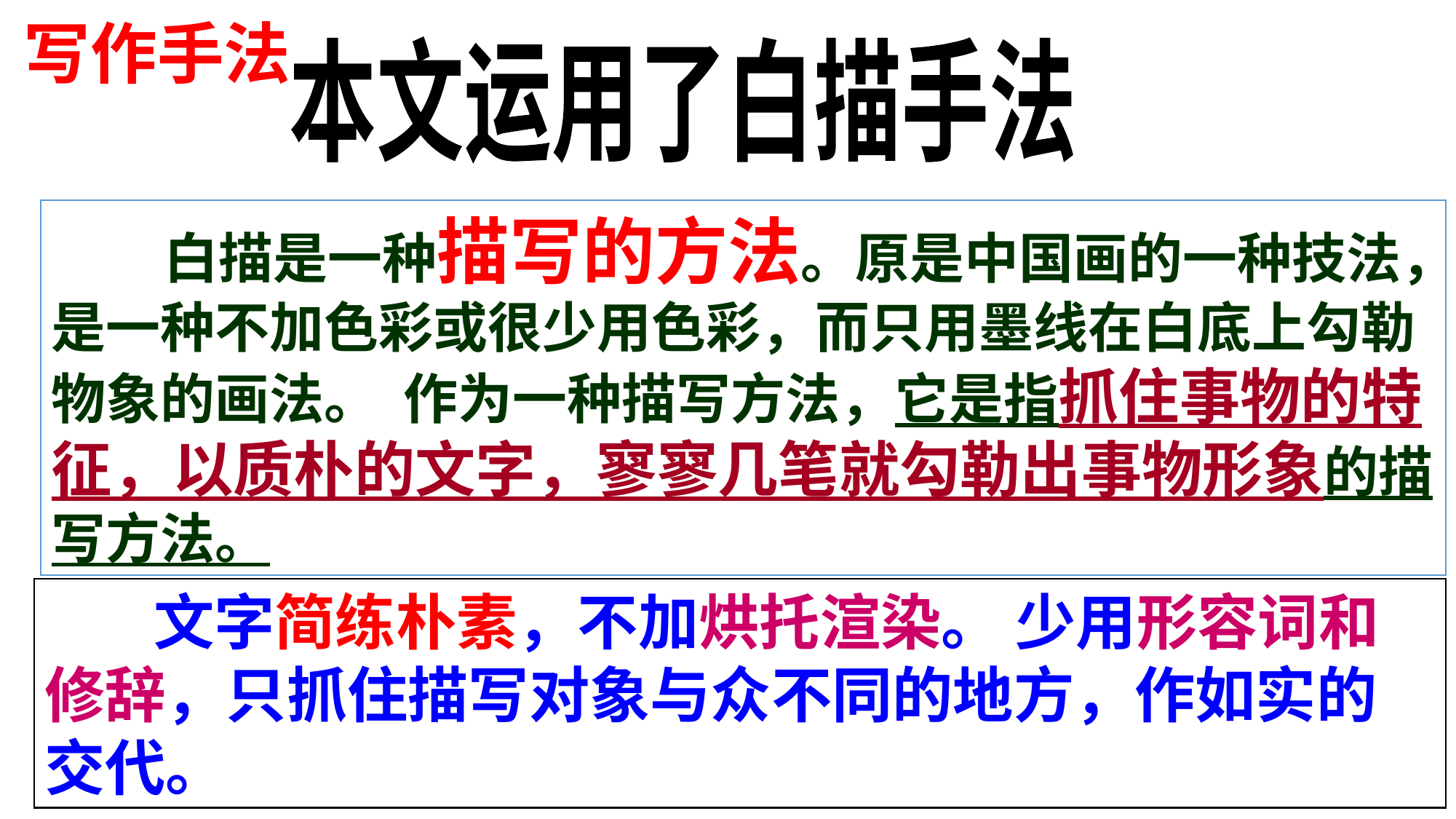

写作手法
本文运用了白描手法
              白描是一种描写的方法。原是中国画的一种技法，是一种不加色彩或很少用色彩，而只用墨线在白底上勾勒物象的画法。  作为一种描写方法，它是指抓住事物的特征，以质朴的文字，寥寥几笔就勾勒出事物形象的描写方法。
　　文字简练朴素，不加烘托渲染。 少用形容词和修辞，只抓住描写对象与众不同的地方，作如实的交代。